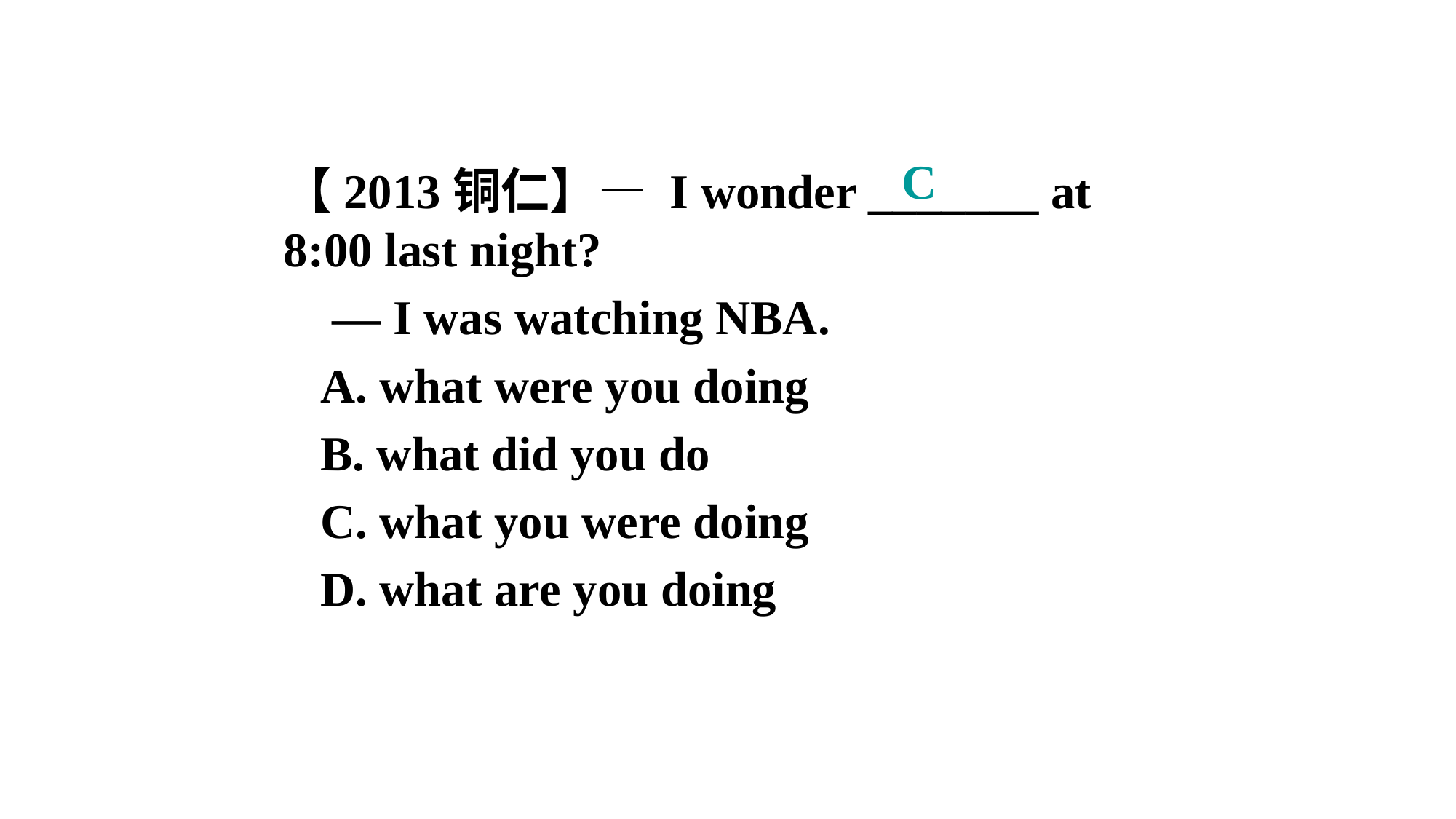

C
【2013铜仁】— I wonder _______ at 8:00 last night?
    — I was watching NBA.
   A. what were you doing
   B. what did you do
   C. what you were doing
   D. what are you doing